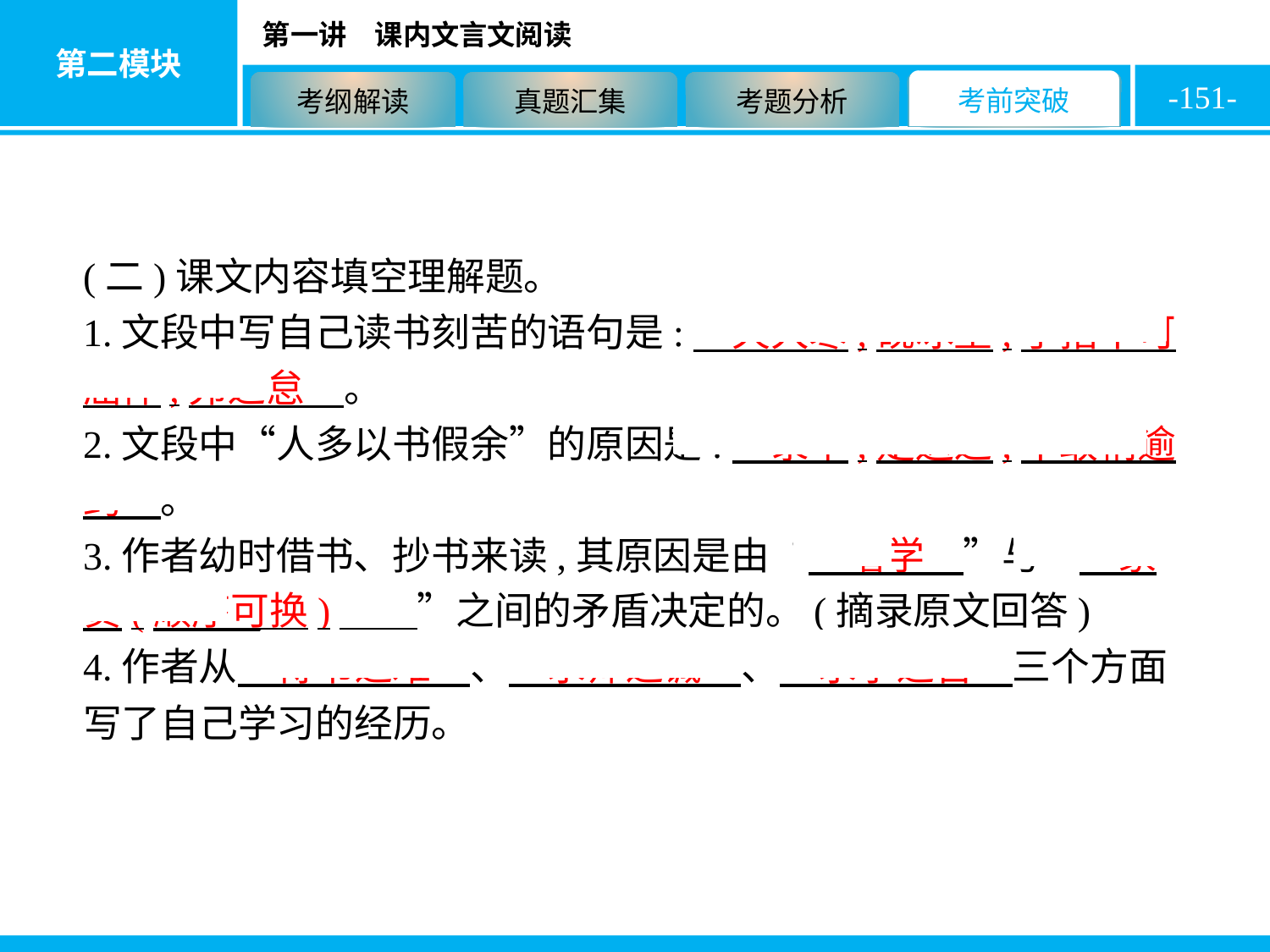

-151-
(二)课文内容填空理解题。
1.文段中写自己读书刻苦的语句是:　天大寒,砚冰坚,手指不可屈伸,弗之怠　。
2.文段中“人多以书假余”的原因是:　录毕,走送之,不敢稍逾约　。
3.作者幼时借书、抄书来读,其原因是由“　嗜学　”与“　家贫(顺序可换)　　”之间的矛盾决定的。(摘录原文回答)
4.作者从　得书之难　、　求师之诚　、　求学之苦　三个方面写了自己学习的经历。